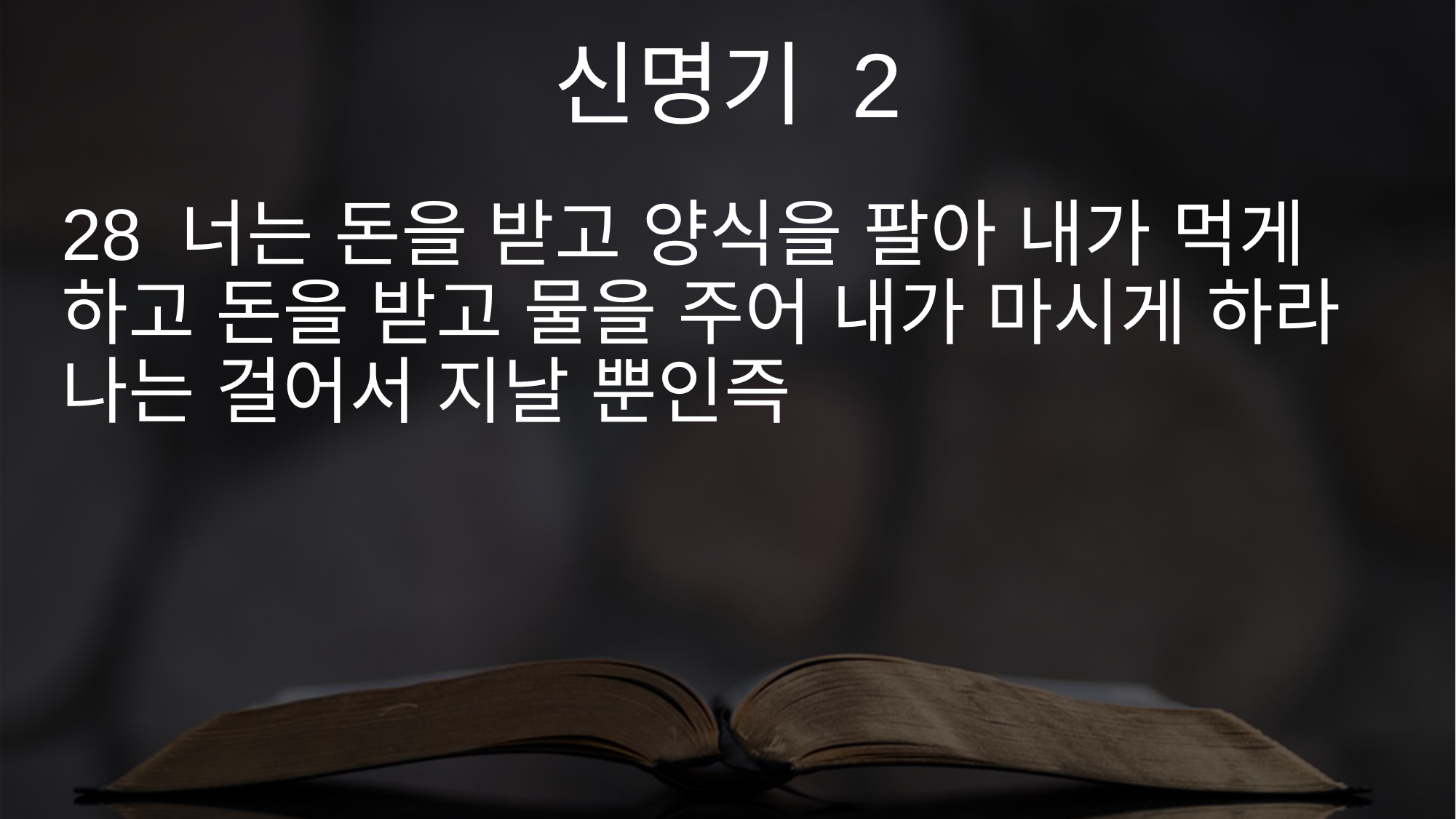

신명기 2
28 너는 돈을 받고 양식을 팔아 내가 먹게 하고 돈을 받고 물을 주어 내가 마시게 하라 나는 걸어서 지날 뿐인즉